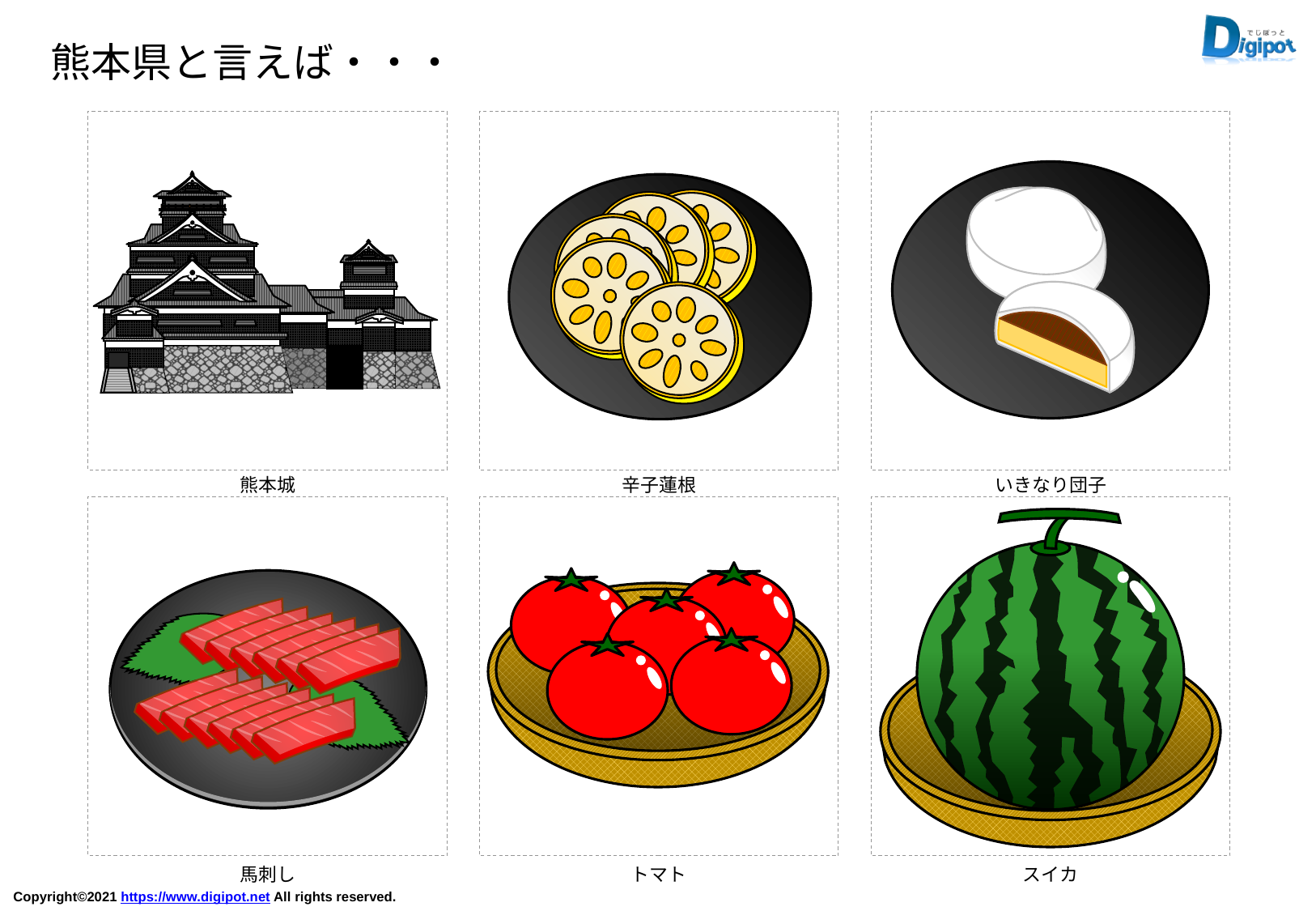

熊本県と言えば・・・

熊本城
辛子蓮根
いきなり団子

馬刺し
トマト
スイカ